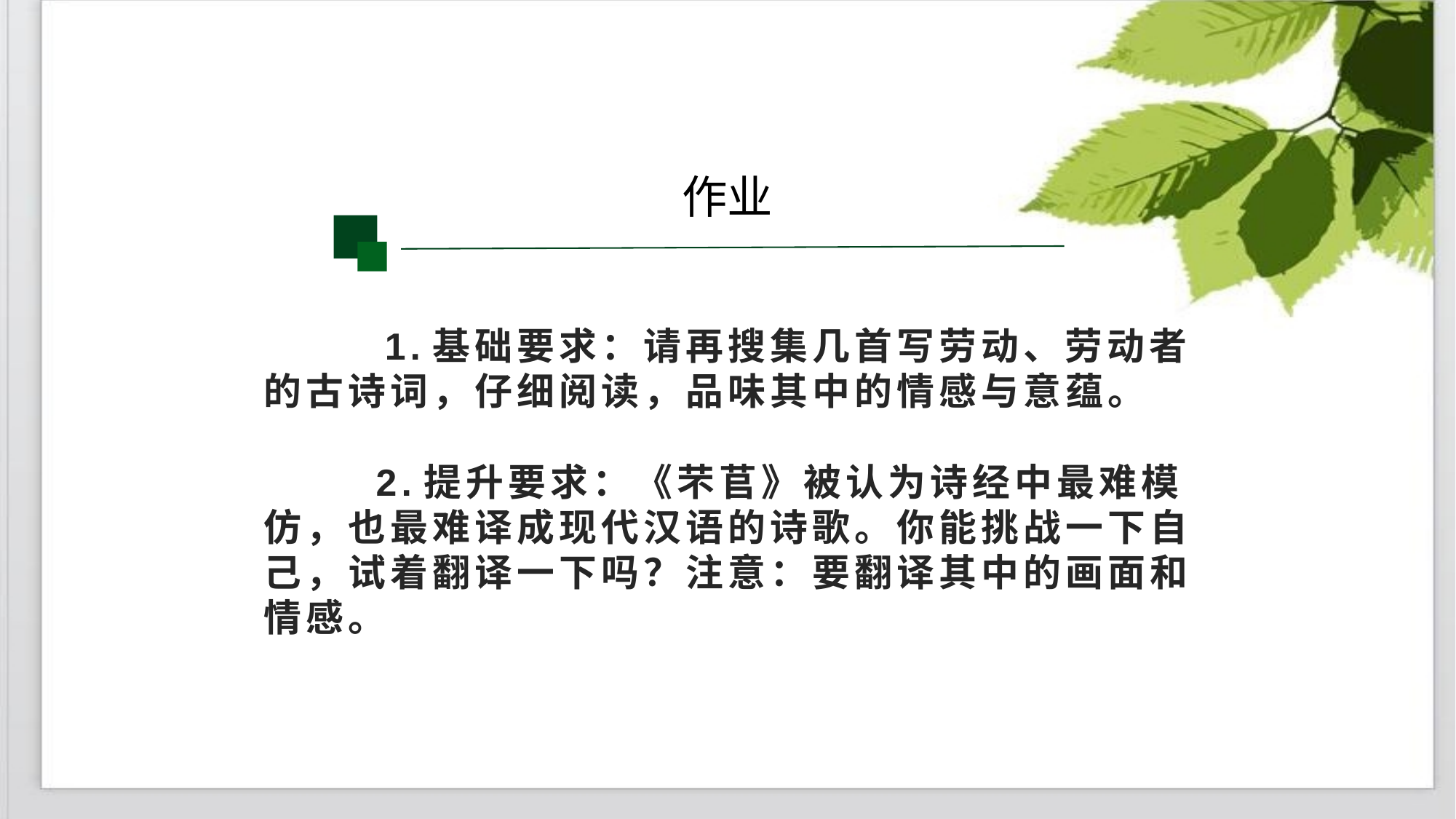

作业

# 1.基础要求：请再搜集几首写劳动、劳动者的古诗词，仔细阅读，品味其中的情感与意蕴。 2.提升要求：《芣苢》被认为诗经中最难模仿，也最难译成现代汉语的诗歌。你能挑战一下自己，试着翻译一下吗？注意：要翻译其中的画面和情感。